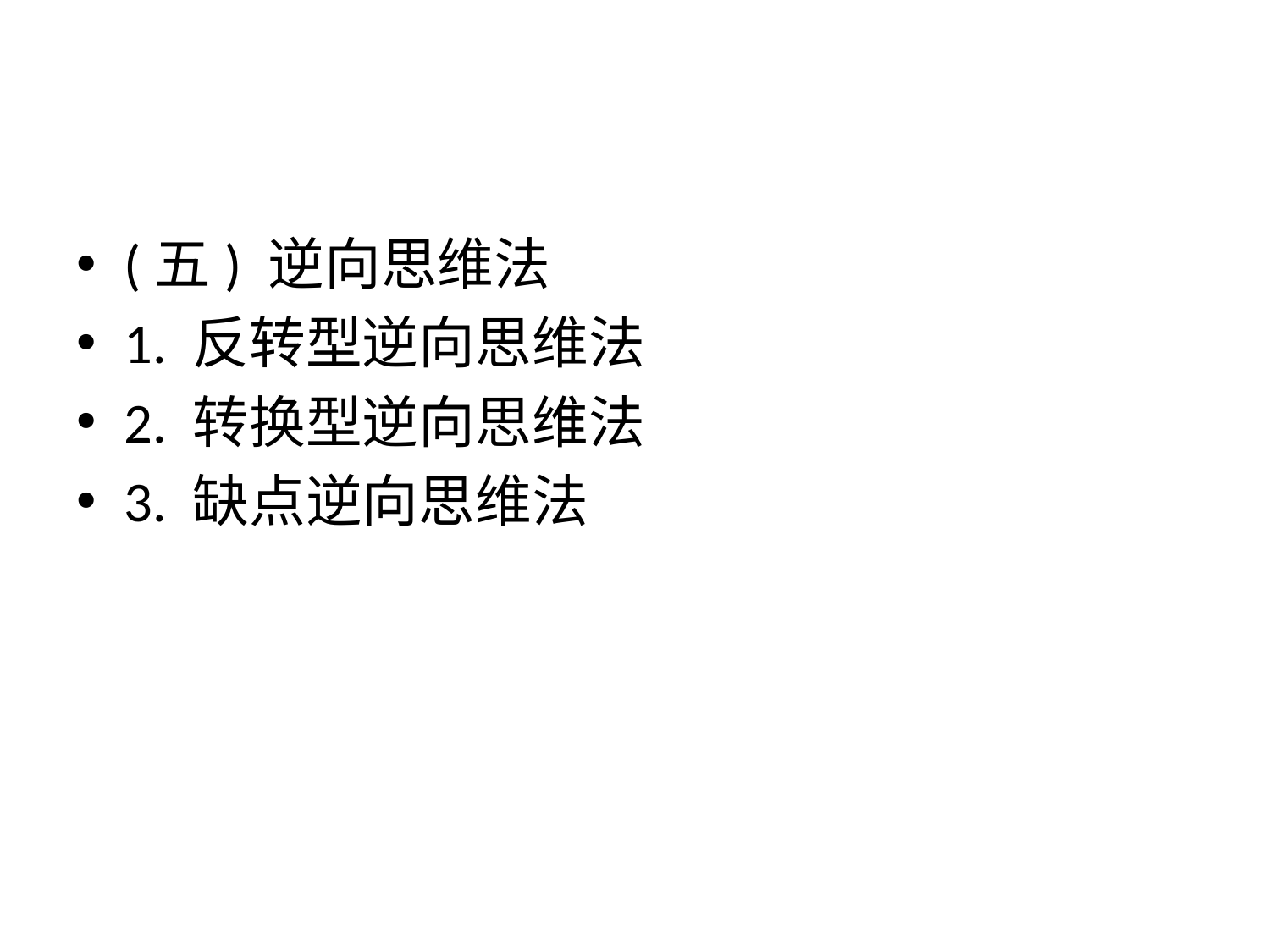

#
(五) 逆向思维法
1. 反转型逆向思维法
2. 转换型逆向思维法
3. 缺点逆向思维法